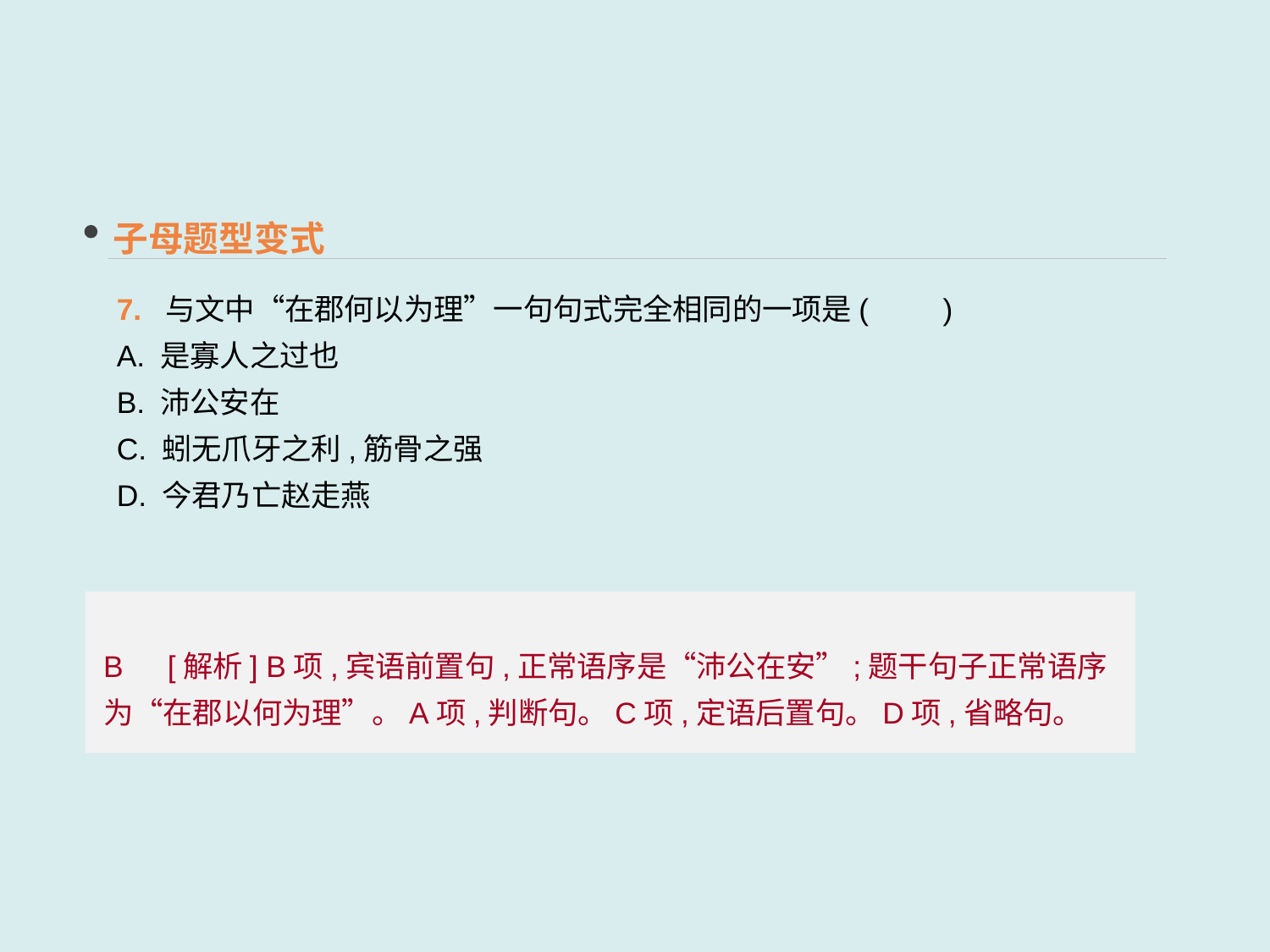

子母题型变式

7.  与文中“在郡何以为理”一句句式完全相同的一项是(　　)
A. 是寡人之过也
B. 沛公安在
C. 蚓无爪牙之利,筋骨之强
D. 今君乃亡赵走燕

B　[解析] B项,宾语前置句,正常语序是“沛公在安”;题干句子正常语序为“在郡以何为理”。A项,判断句。C项,定语后置句。D项,省略句。